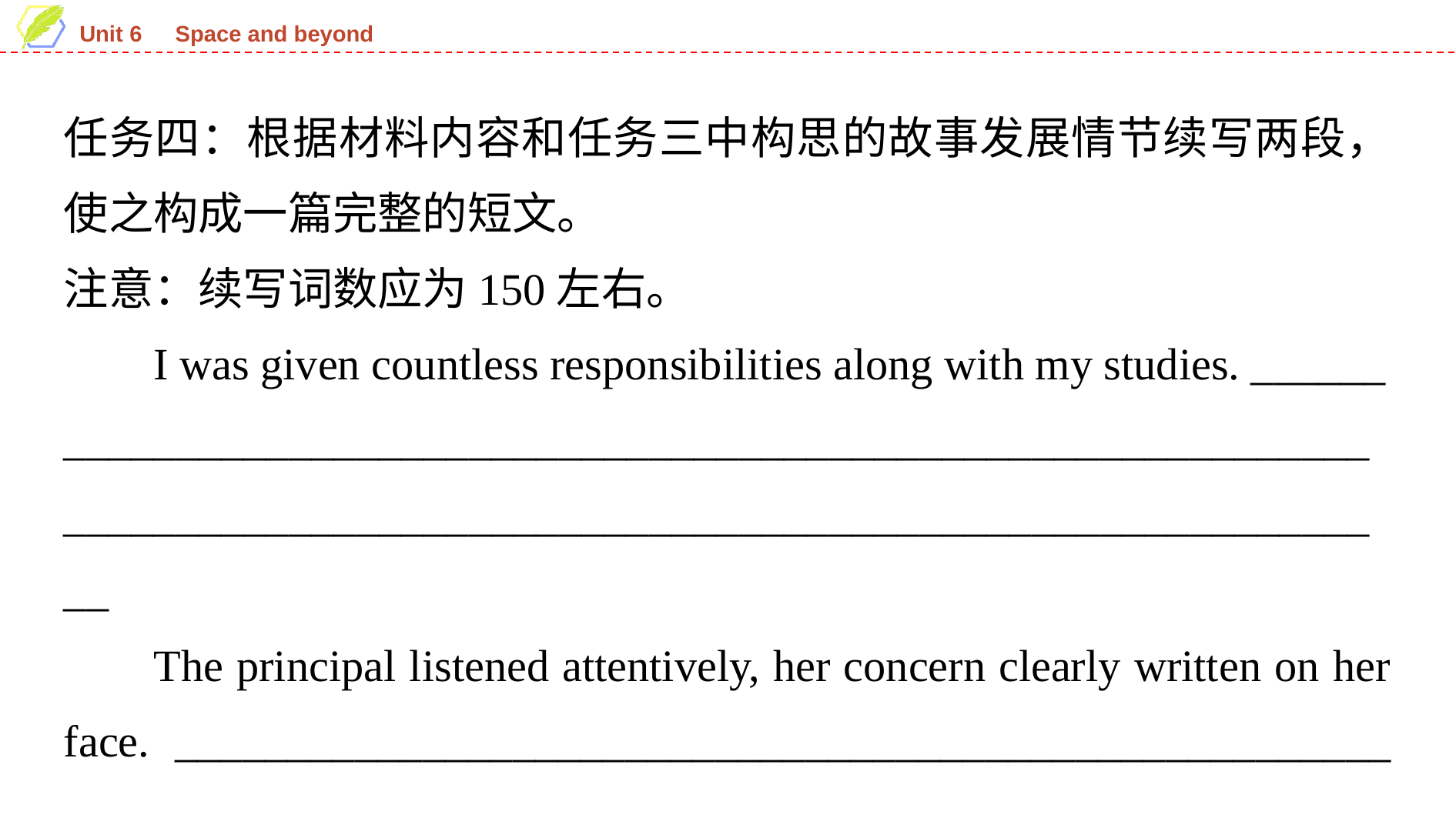

任务四：根据材料内容和任务三中构思的故事发展情节续写两段，使之构成一篇完整的短文。
注意：续写词数应为150左右。
I was given countless responsibilities along with my studies. ______ ______________________________________________________________________________________________________________________
The principal listened attentively, her concern clearly written on her face. ______________________________________________________ ___________________________________________________________